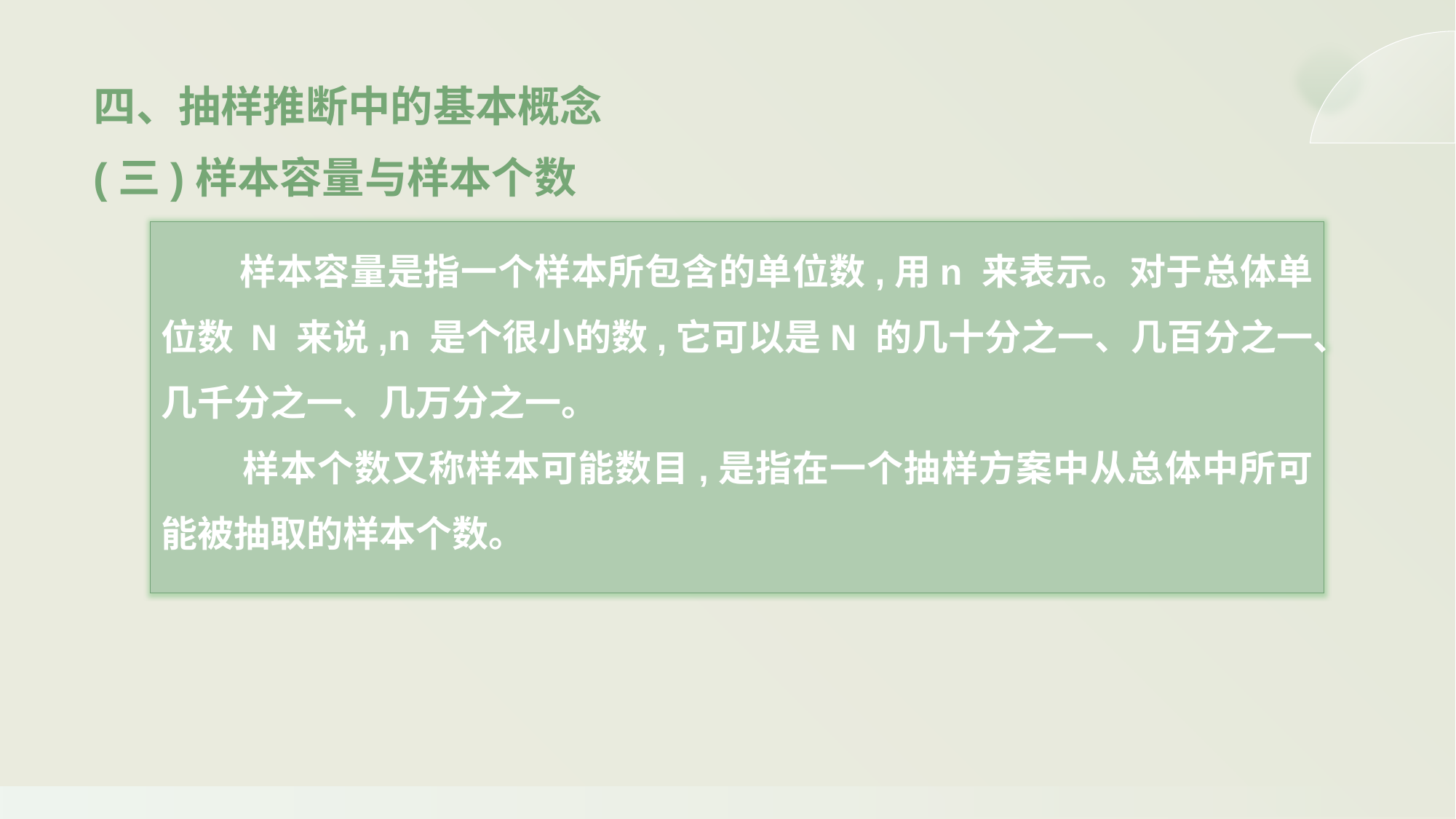

四、抽样推断中的基本概念
(三)样本容量与样本个数
        样本容量是指一个样本所包含的单位数,用n 来表示。对于总体单位数 N 来说,n 是个很小的数,它可以是N 的几十分之一、几百分之一、几千分之一、几万分之一。
        样本个数又称样本可能数目,是指在一个抽样方案中从总体中所可能被抽取的样本个数。